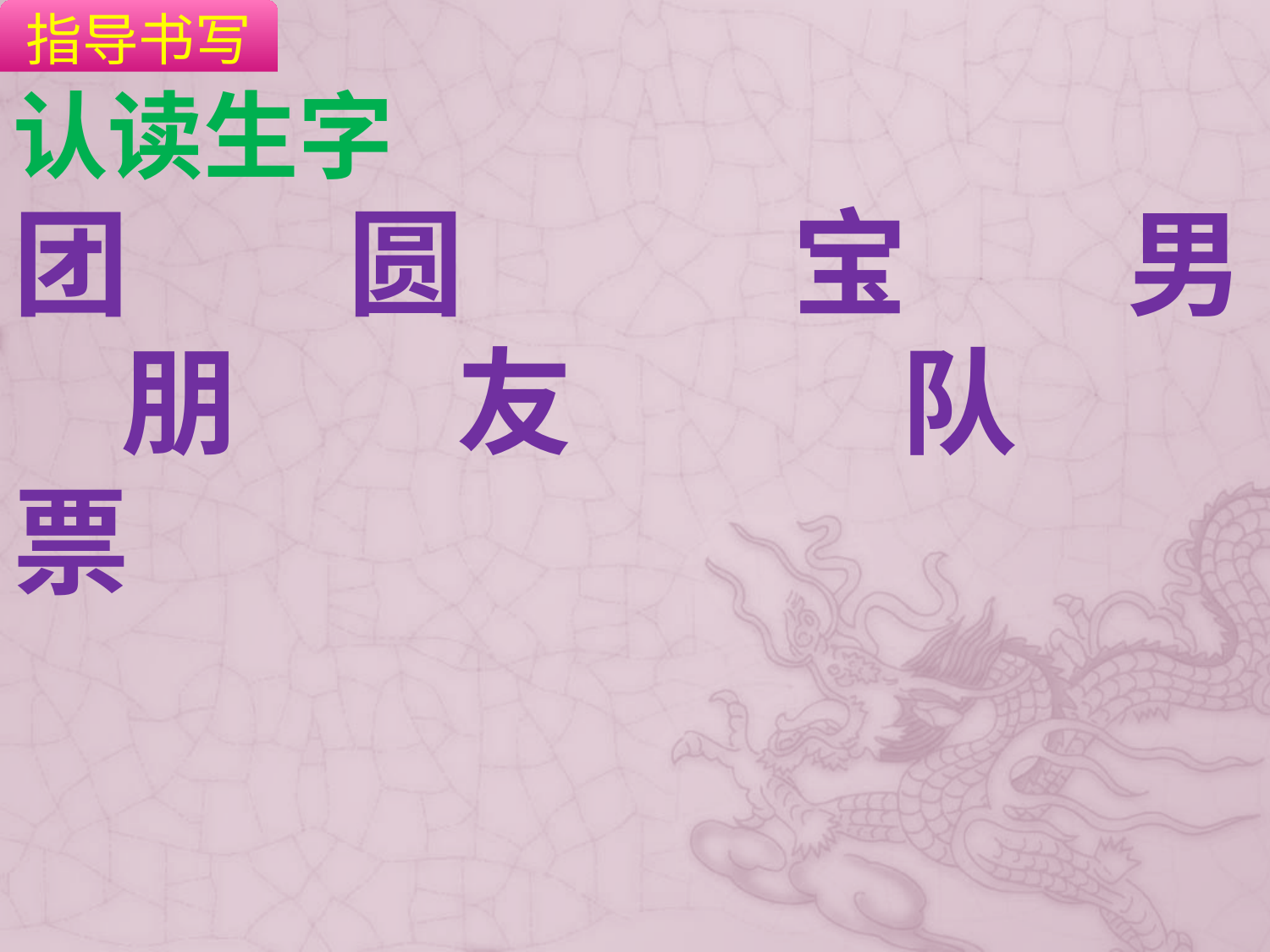

指导书写
认读生字
团        圆            宝        男     朋        友            队       票